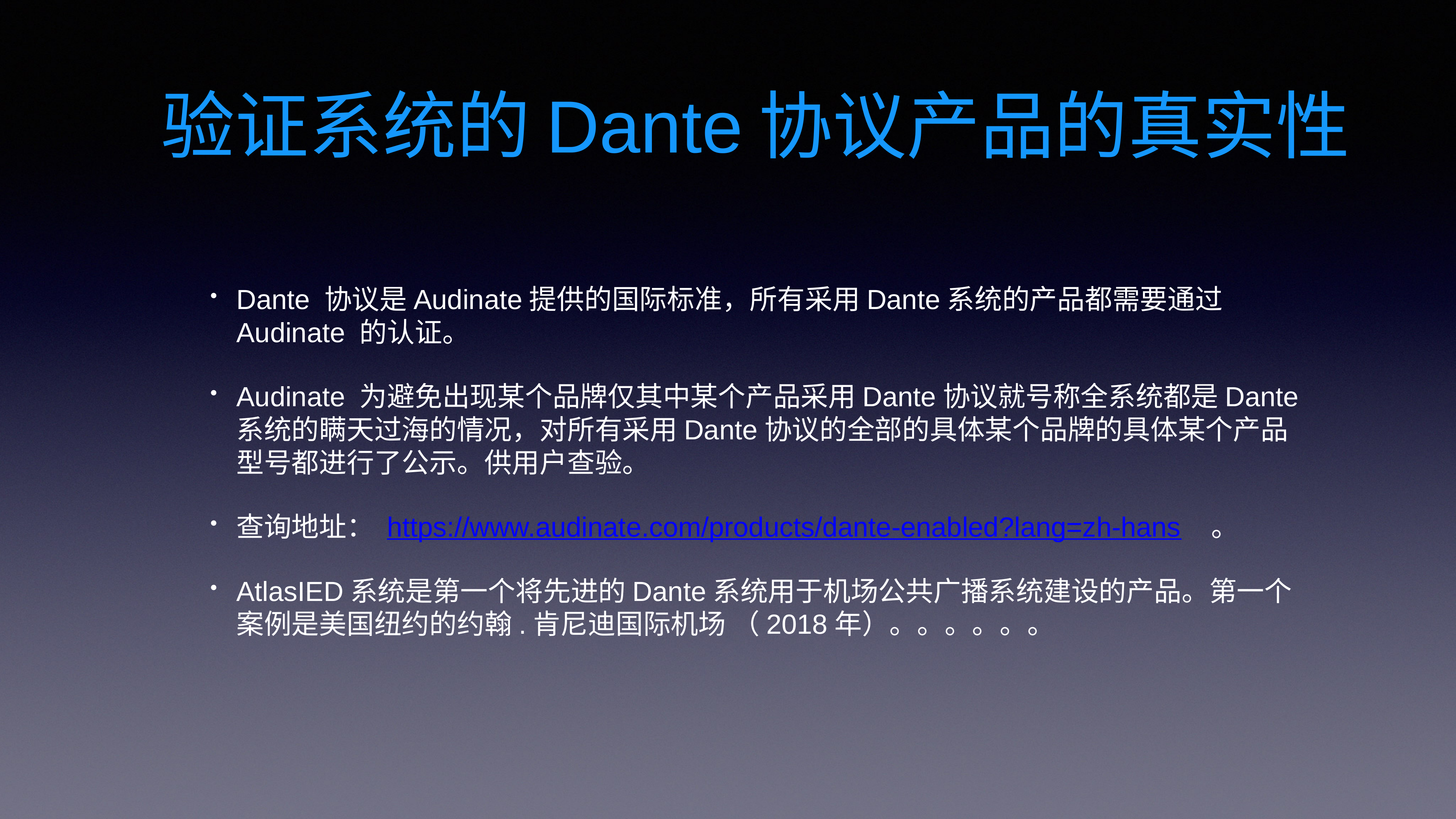

# 验证系统的Dante协议产品的真实性
Dante 协议是Audinate提供的国际标准，所有采用Dante系统的产品都需要通过Audinate 的认证。
Audinate 为避免出现某个品牌仅其中某个产品采用Dante协议就号称全系统都是Dante系统的瞒天过海的情况，对所有采用Dante协议的全部的具体某个品牌的具体某个产品型号都进行了公示。供用户查验。
查询地址： https://www.audinate.com/products/dante-enabled?lang=zh-hans   。
AtlasIED系统是第一个将先进的Dante系统用于机场公共广播系统建设的产品。第一个案例是美国纽约的约翰.肯尼迪国际机场 （2018年）。。。。。。